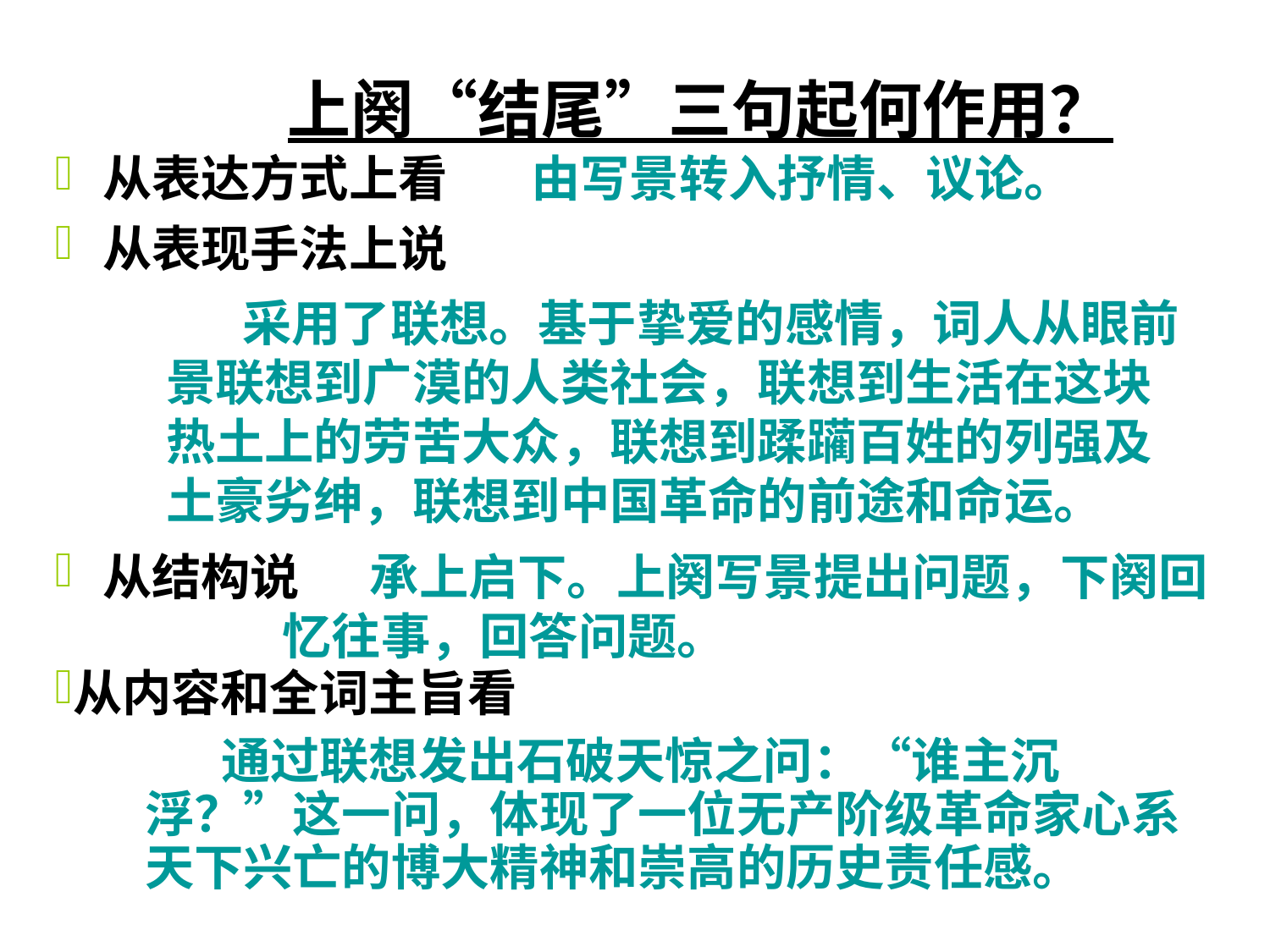

上阕“结尾”三句起何作用？
从表达方式上看
由写景转入抒情、议论。
从表现手法上说
          采用了联想。基于挚爱的感情，词人从眼前景联想到广漠的人类社会，联想到生活在这块热土上的劳苦大众，联想到蹂躏百姓的列强及土豪劣绅，联想到中国革命的前途和命运。
从结构说
           承上启下。上阕写景提出问题，下阕回忆往事，回答问题。
从内容和全词主旨看
          通过联想发出石破天惊之问：“谁主沉浮？”这一问，体现了一位无产阶级革命家心系天下兴亡的博大精神和崇高的历史责任感。